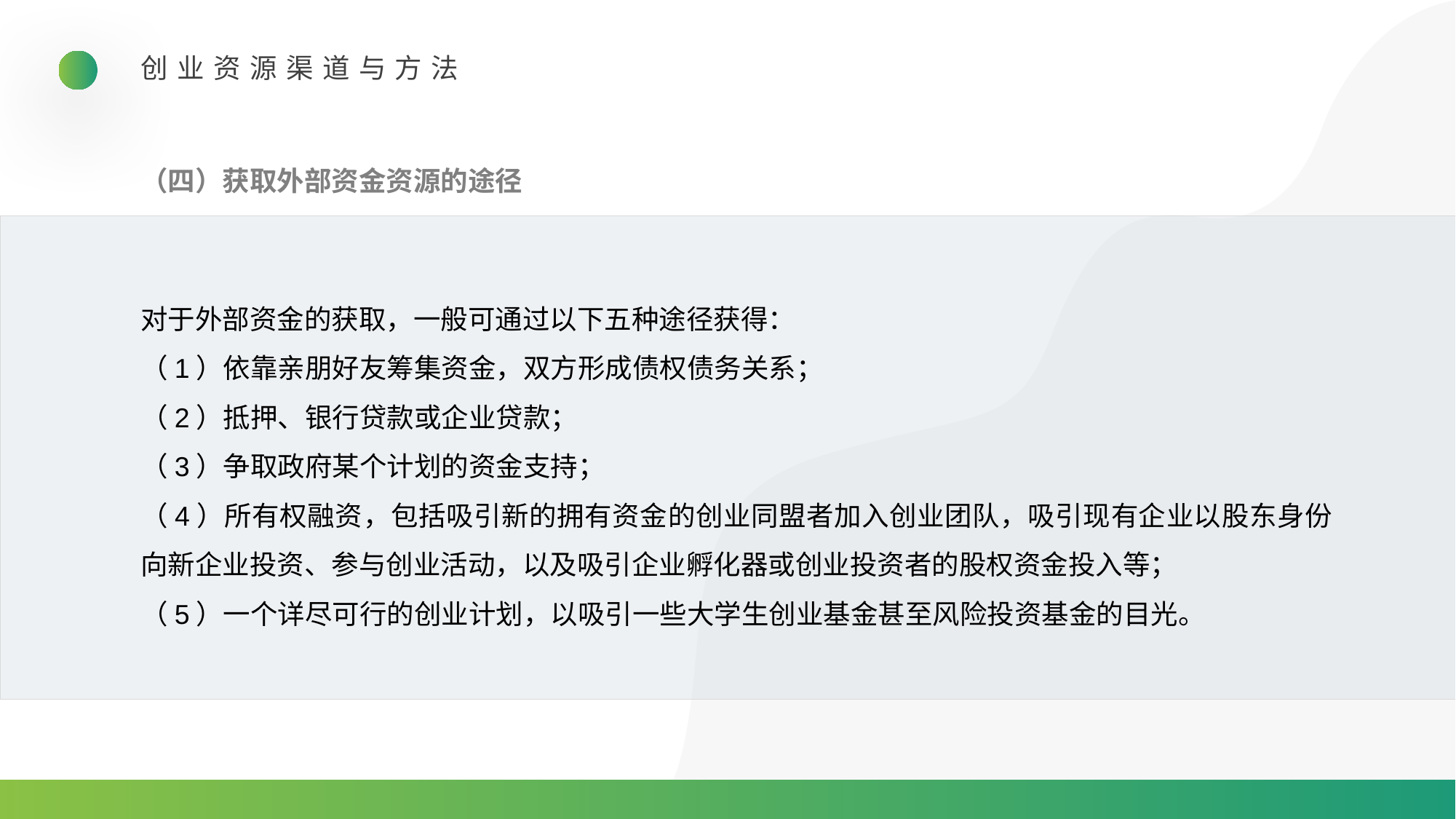

创业资源渠道与方法
（四）获取外部资金资源的途径

对于外部资金的获取，一般可通过以下五种途径获得：
（1）依靠亲朋好友筹集资金，双方形成债权债务关系；
（2）抵押、银行贷款或企业贷款；
（3）争取政府某个计划的资金支持；
（4）所有权融资，包括吸引新的拥有资金的创业同盟者加入创业团队，吸引现有企业以股东身份向新企业投资、参与创业活动，以及吸引企业孵化器或创业投资者的股权资金投入等；
（5）一个详尽可行的创业计划，以吸引一些大学生创业基金甚至风险投资基金的目光。